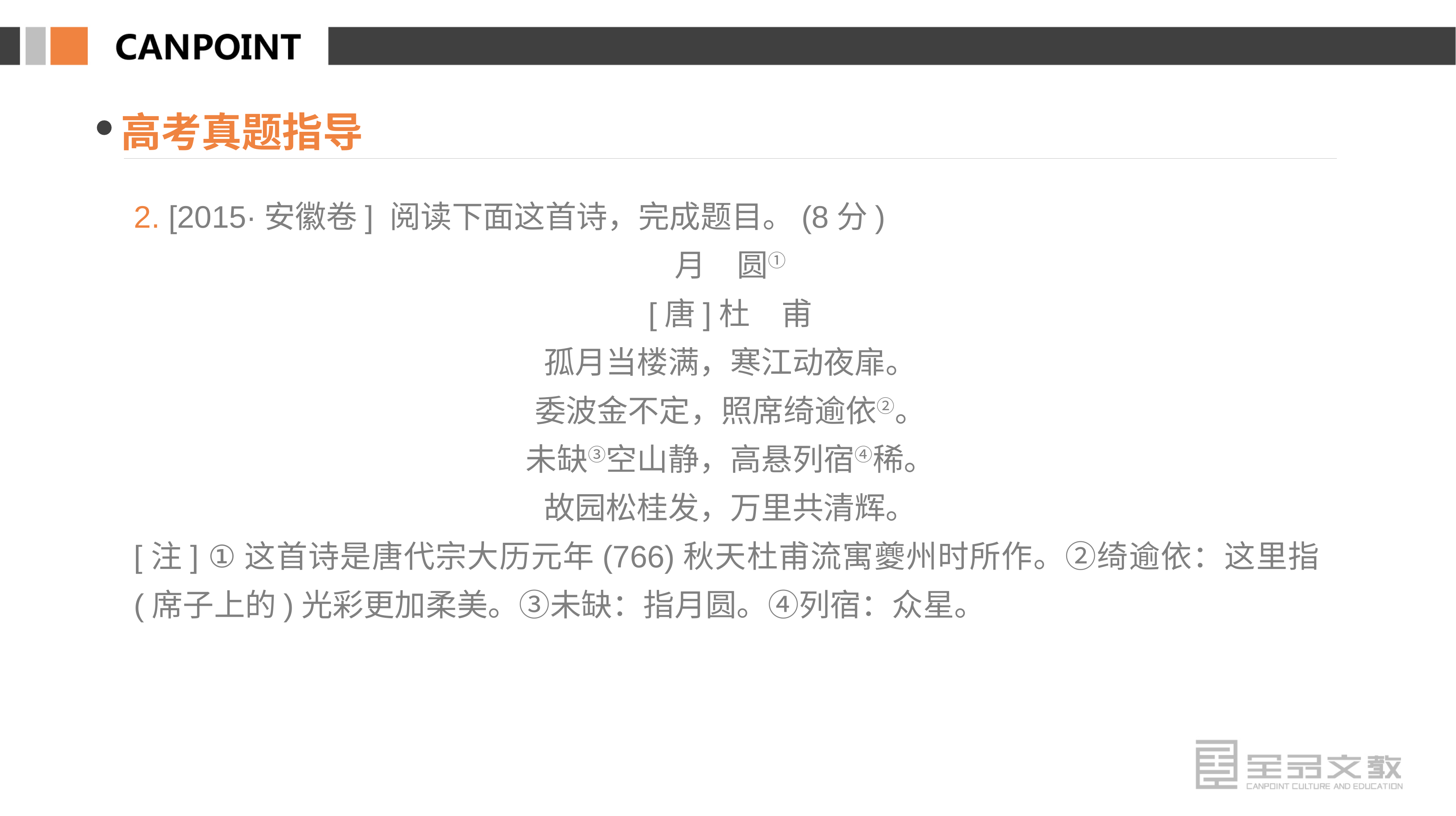

高考真题指导

2. [2015·安徽卷] 阅读下面这首诗，完成题目。(8分)
月　圆①
[唐]杜　甫
孤月当楼满，寒江动夜扉。
委波金不定，照席绮逾依②。
未缺③空山静，高悬列宿④稀。
故园松桂发，万里共清辉。
[注] ①这首诗是唐代宗大历元年(766)秋天杜甫流寓夔州时所作。②绮逾依：这里指(席子上的)光彩更加柔美。③未缺：指月圆。④列宿：众星。